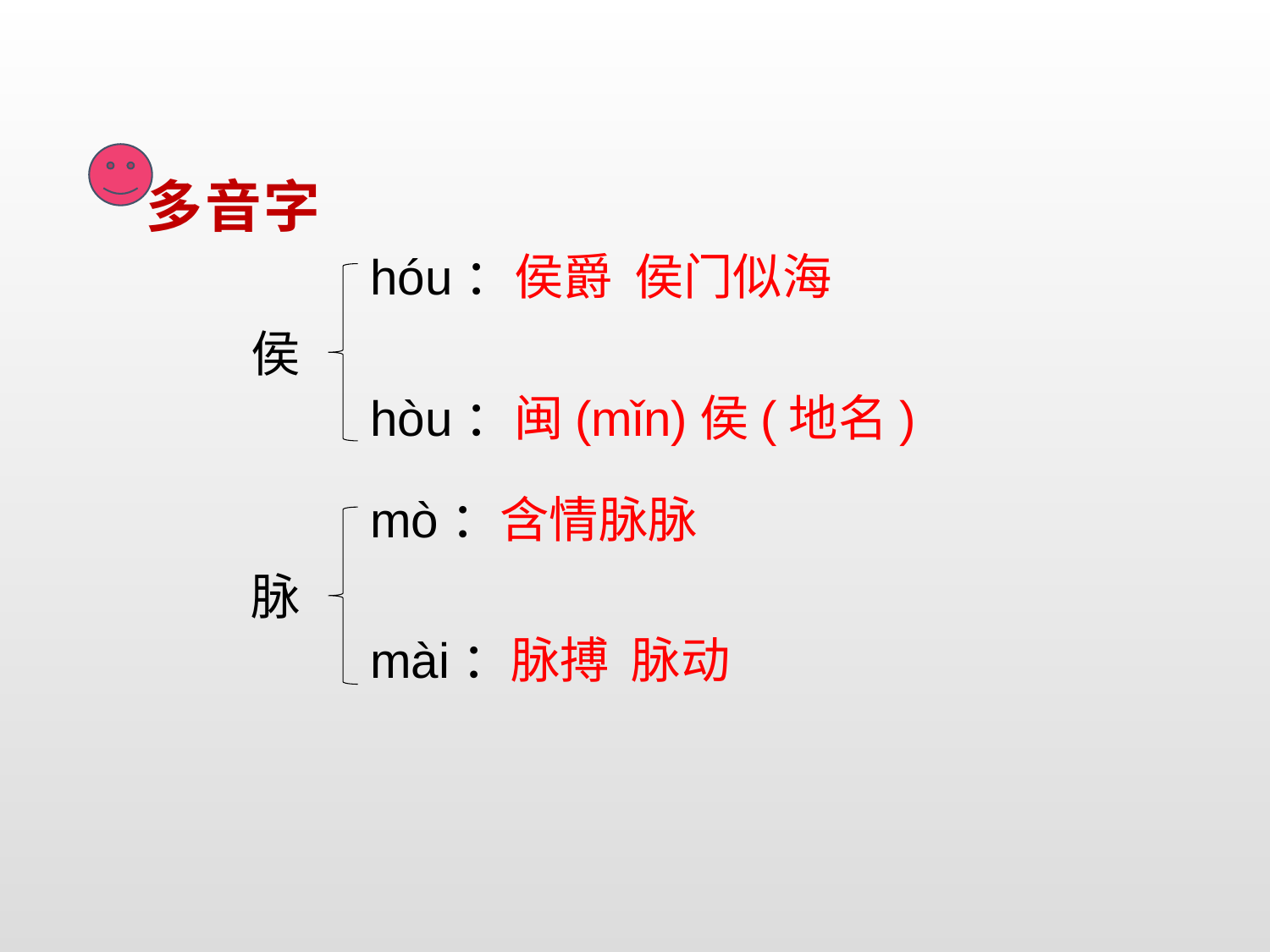

多音字

hóu：侯爵  侯门似海

hòu：闽(mǐn)侯(地名)

侯
mò：含情脉脉

mài：脉搏  脉动

脉